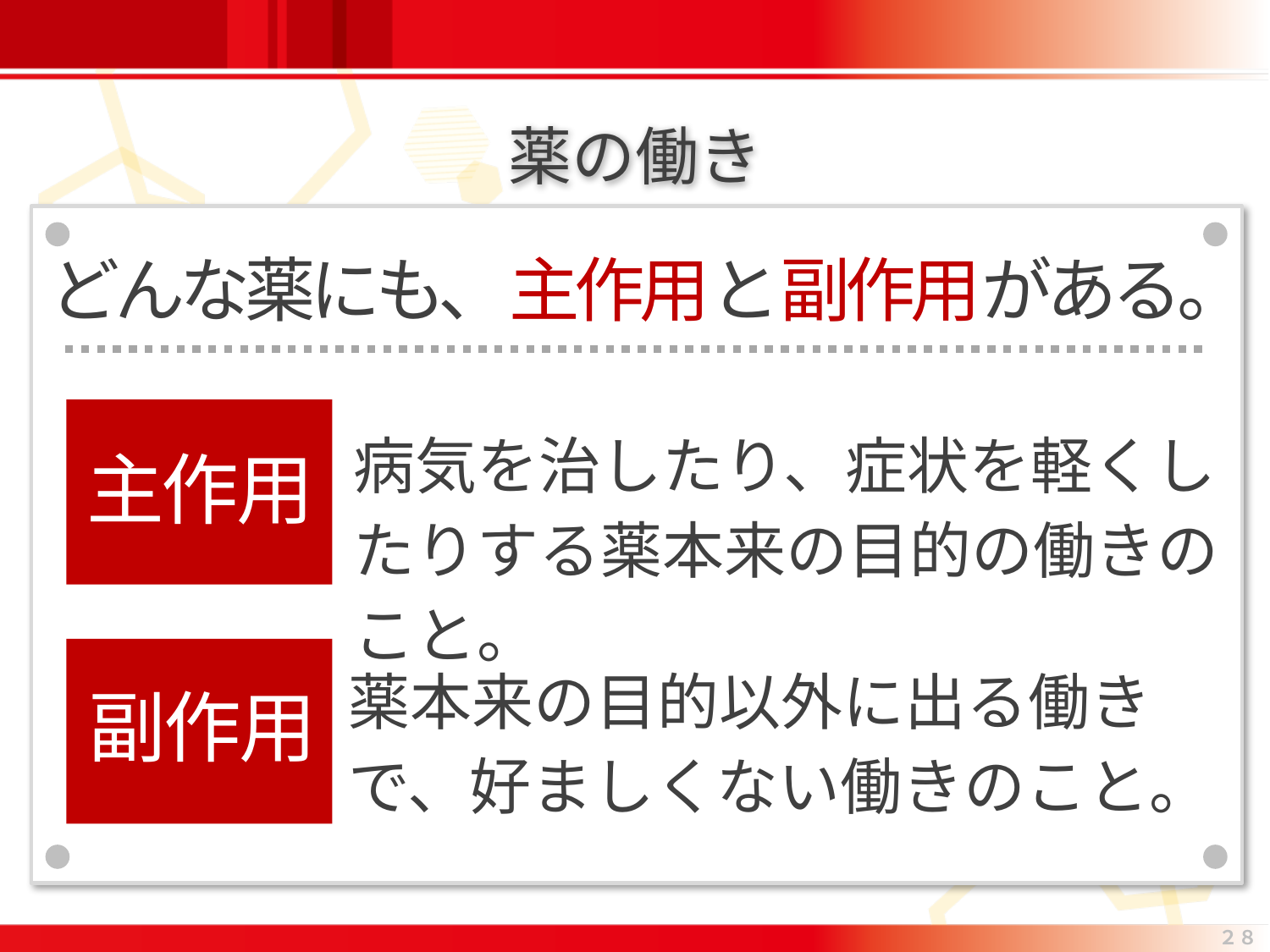

薬の働き

どんな薬にも、主作用と副作用がある。

病気を治したり、症状を軽くしたりする薬本来の目的の働きのこと。
主作用

薬本来の目的以外に出る働きで、好ましくない働きのこと。
副作用

２８